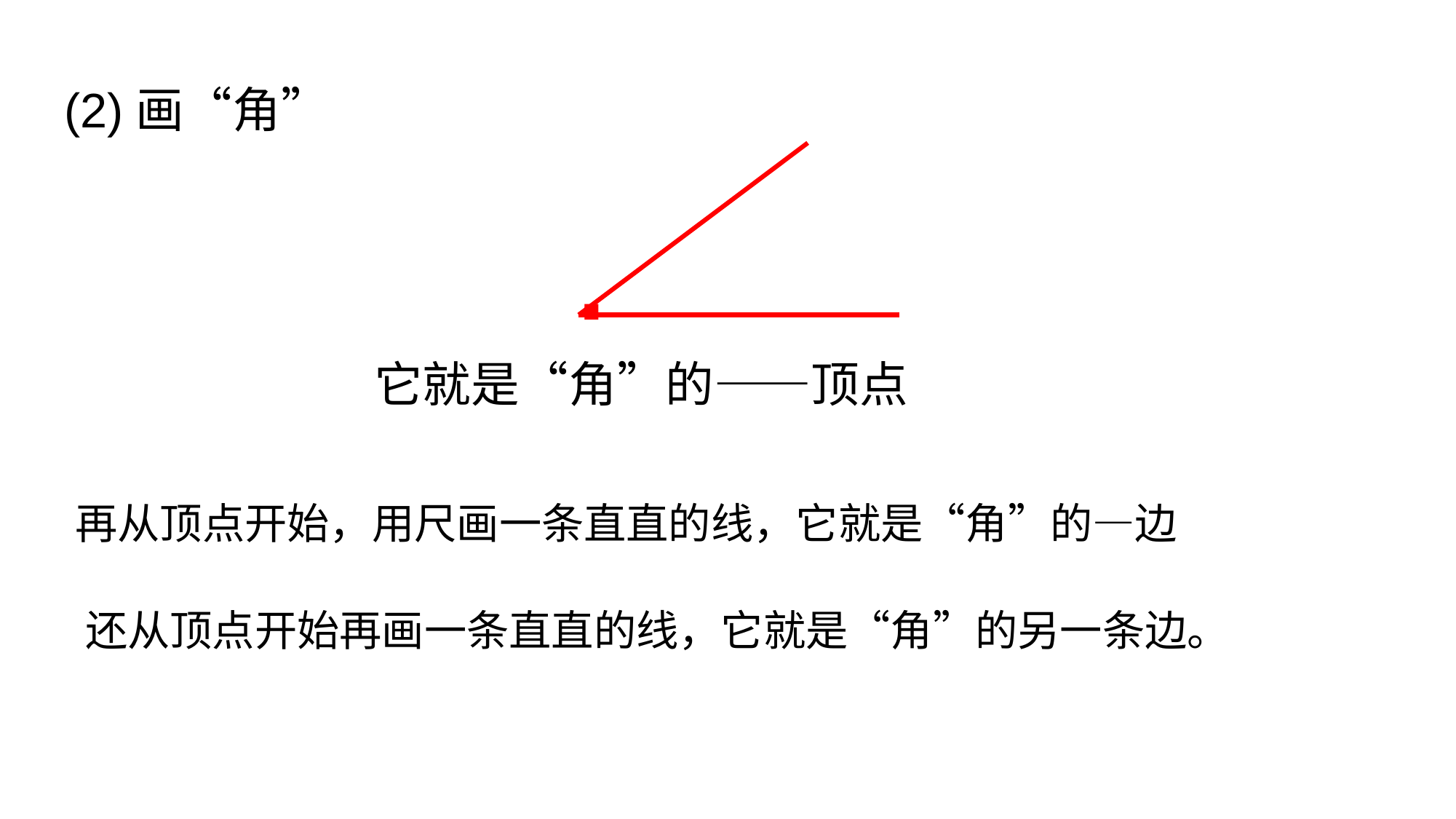

(2)画“角”
.
它就是“角”的——顶点
再从顶点开始，用尺画一条直直的线，它就是“角”的—边
还从顶点开始再画一条直直的线，它就是“角”的另一条边。